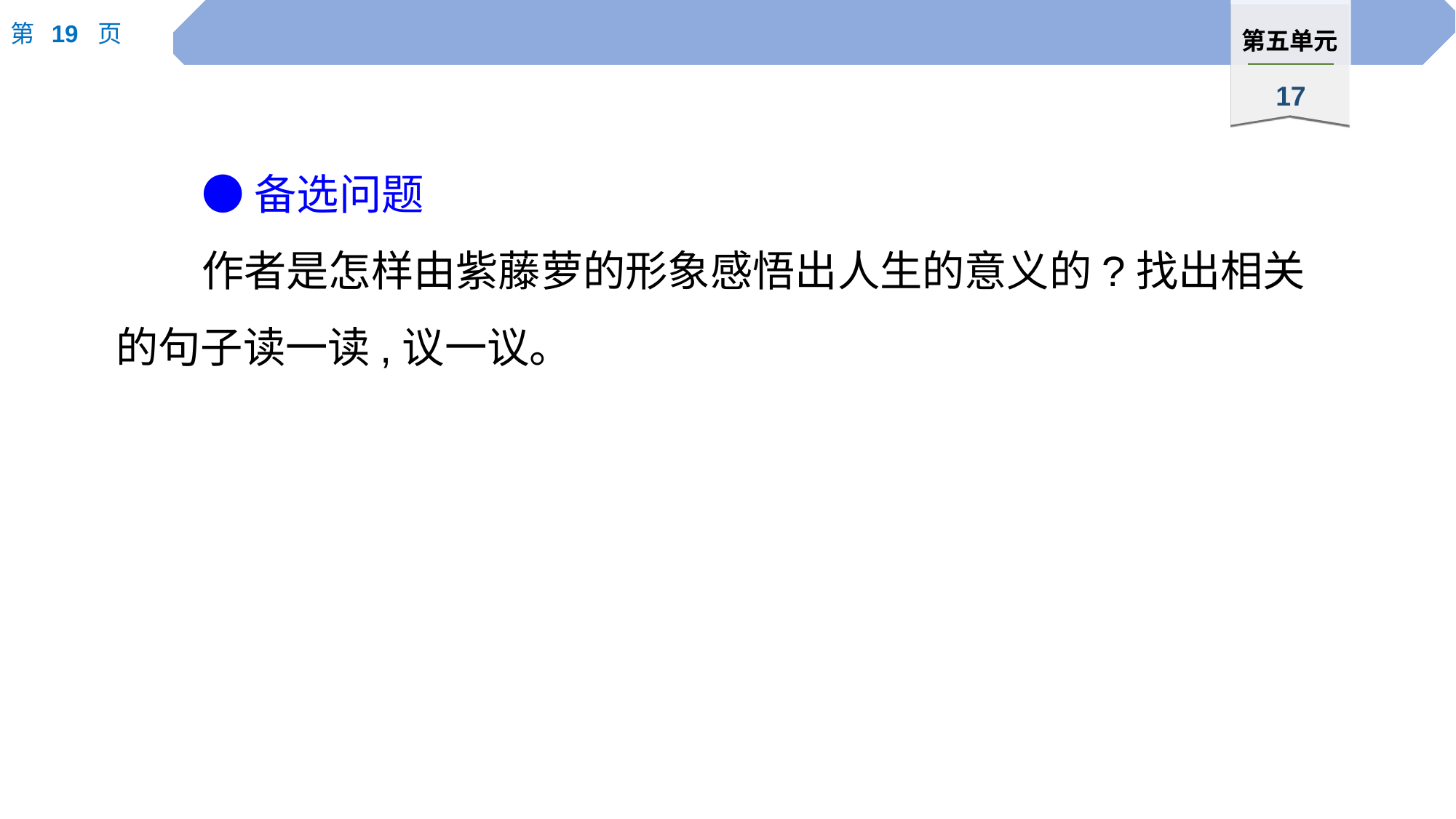

●备选问题

作者是怎样由紫藤萝的形象感悟出人生的意义的?找出相关的句子读一读,议一议。